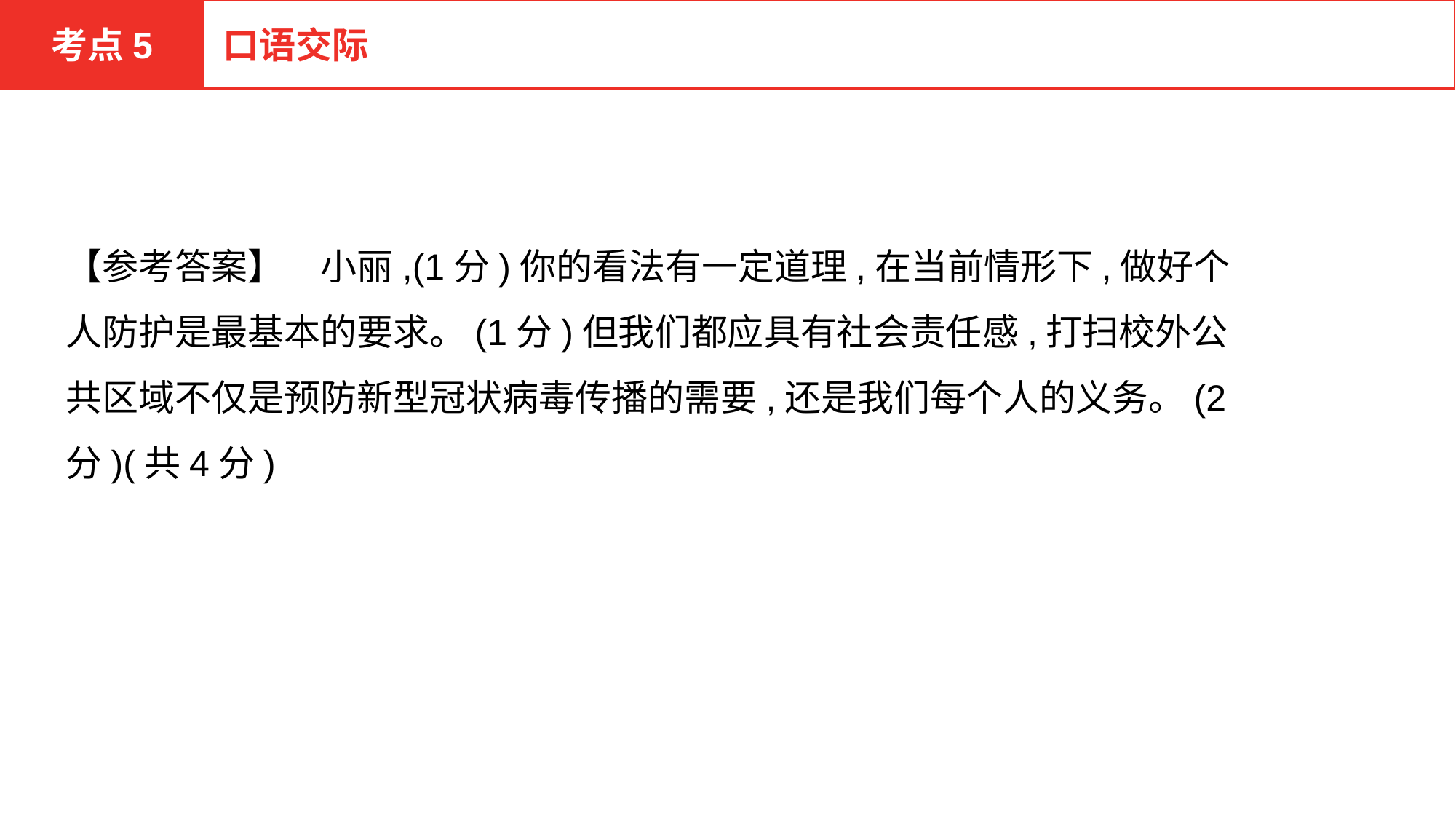

考点5
口语交际
【参考答案】　小丽,(1分)你的看法有一定道理,在当前情形下,做好个人防护是最基本的要求。(1分)但我们都应具有社会责任感,打扫校外公共区域不仅是预防新型冠状病毒传播的需要,还是我们每个人的义务。(2分)(共4分)